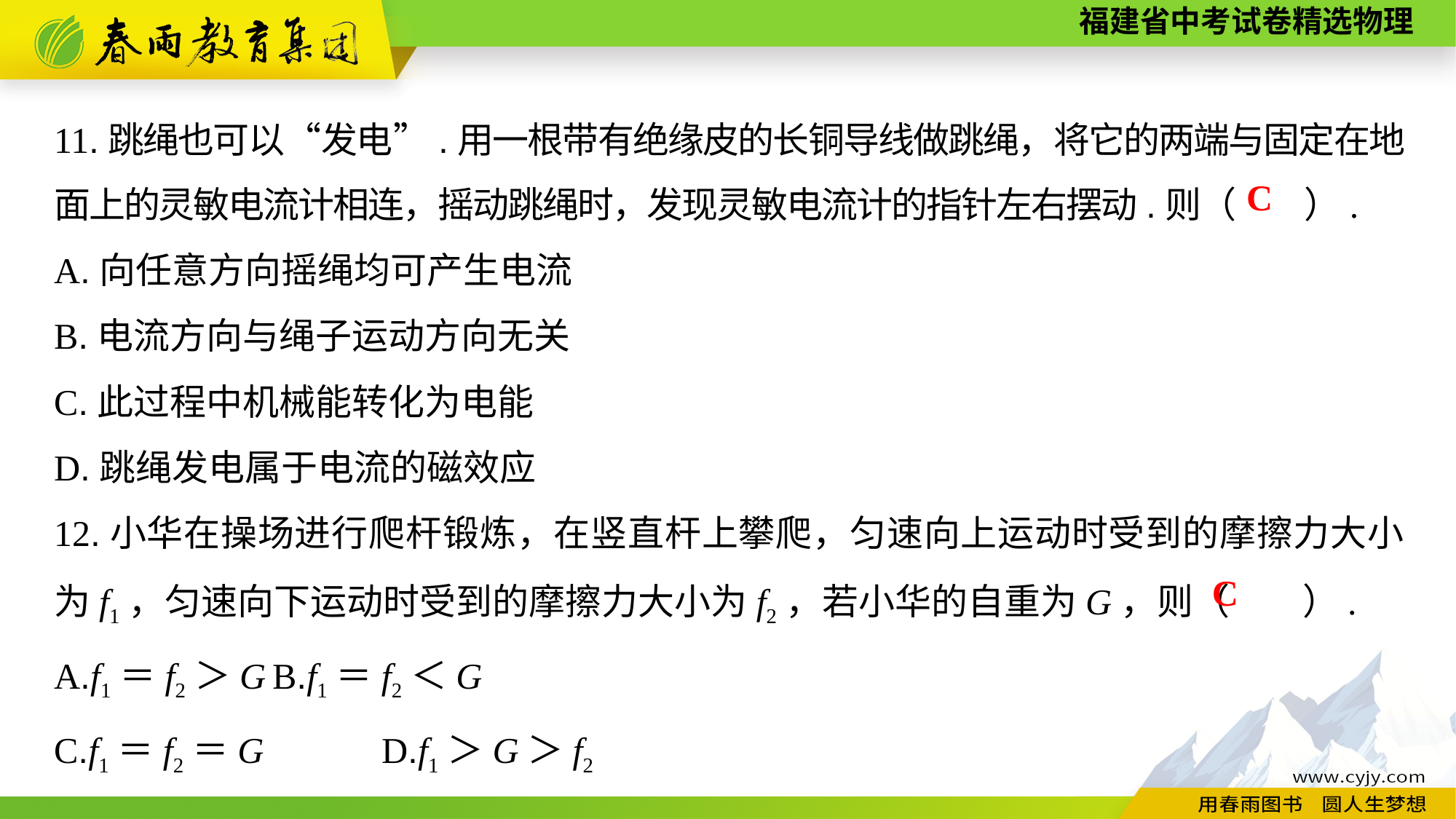

11.跳绳也可以“发电”.用一根带有绝缘皮的长铜导线做跳绳，将它的两端与固定在地面上的灵敏电流计相连，摇动跳绳时，发现灵敏电流计的指针左右摆动.则（　　）.
A.向任意方向摇绳均可产生电流
B.电流方向与绳子运动方向无关
C.此过程中机械能转化为电能
D.跳绳发电属于电流的磁效应
12.小华在操场进行爬杆锻炼，在竖直杆上攀爬，匀速向上运动时受到的摩擦力大小为f1，匀速向下运动时受到的摩擦力大小为f2，若小华的自重为G，则（　　）.
A.f1＝f2＞G	B.f1＝f2＜G
C.f1＝f2＝G　　	D.f1＞G＞f2
C
C